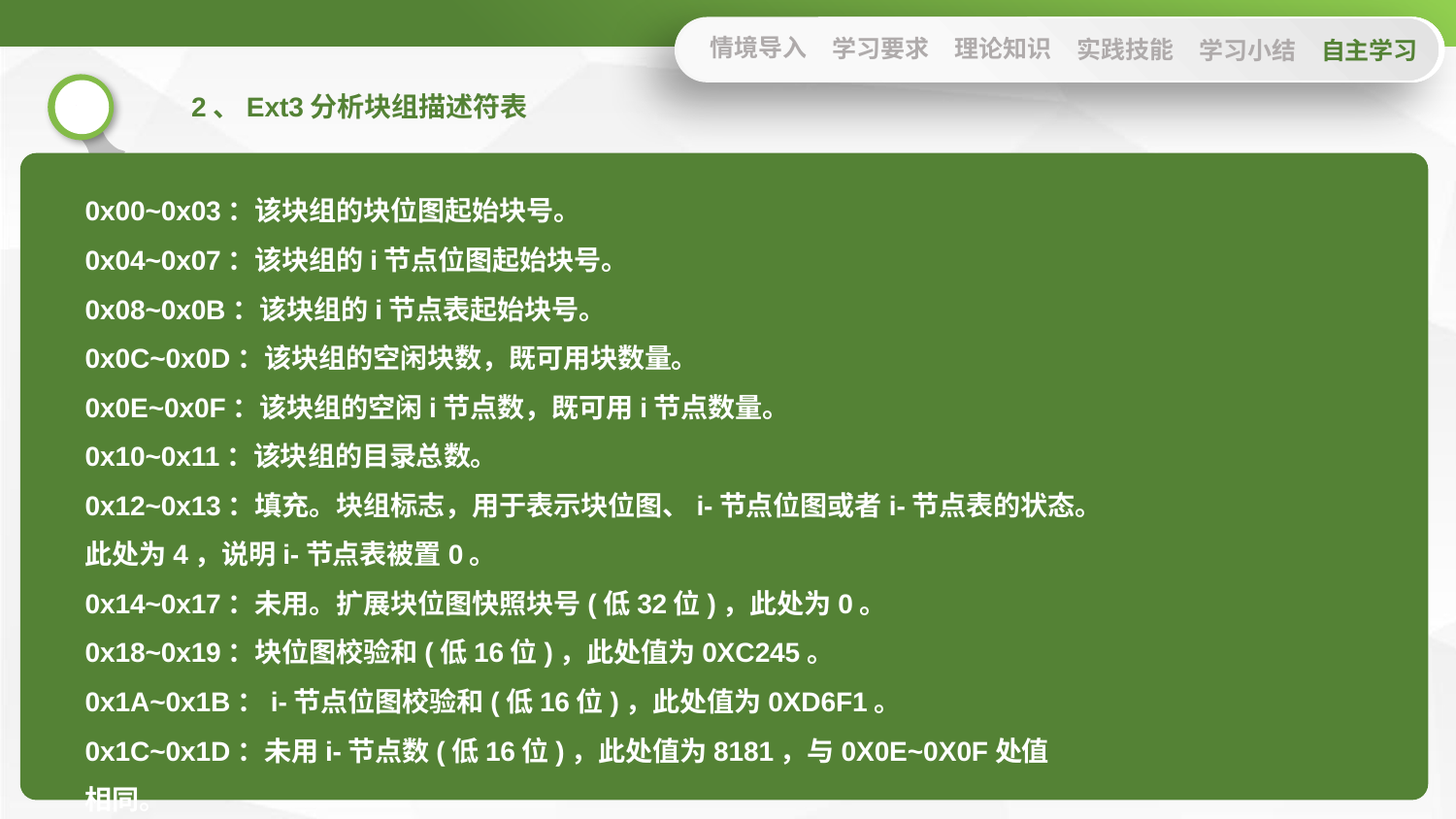

情境导入
学习要求
理论知识
实践技能
学习小结
自主学习
2、Ext3分析块组描述符表
0x00~0x03：该块组的块位图起始块号。
0x04~0x07：该块组的i节点位图起始块号。
0x08~0x0B：该块组的i节点表起始块号。
0x0C~0x0D：该块组的空闲块数，既可用块数量。
0x0E~0x0F：该块组的空闲i节点数，既可用i节点数量。
0x10~0x11：该块组的目录总数。
0x12~0x13：填充。块组标志，用于表示块位图、i-节点位图或者i-节点表的状态。此处为4，说明i-节点表被置0。
0x14~0x17：未用。扩展块位图快照块号(低32位)，此处为0。
0x18~0x19：块位图校验和(低16位)，此处值为0XC245。
0x1A~0x1B：i-节点位图校验和(低16位)，此处值为0XD6F1。
0x1C~0x1D：未用i-节点数(低16位)，此处值为8181，与0X0E~0X0F处值相同。